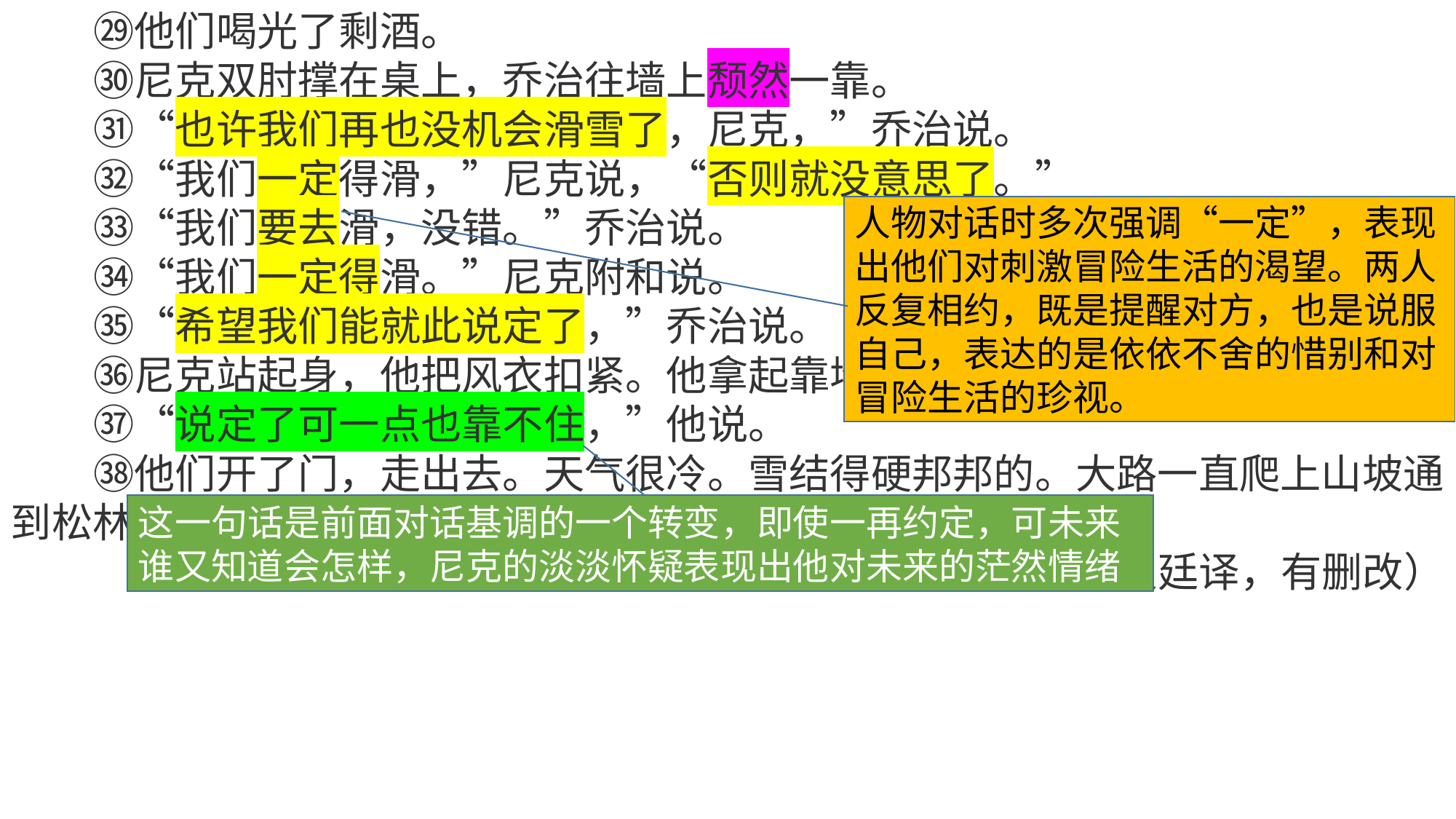

㉙他们喝光了剩酒。
        ㉚尼克双肘撑在桌上，乔治往墙上颓然一靠。
        ㉛“也许我们再也没机会滑雪了，尼克，”乔治说。
        ㉜“我们一定得滑，”尼克说，“否则就没意思了。”
        ㉝“我们要去滑，没错。”乔治说。
        ㉞“我们一定得滑。”尼克附和说。
        ㉟“希望我们能就此说定了，”乔治说。
        ㊱尼克站起身，他把风衣扣紧。他拿起靠墙放着的两支滑雪杖。
        ㊲“说定了可一点也靠不住，”他说。
        ㊳他们开了门，走出去。天气很冷。雪结得硬邦邦的。大路一直爬上山坡通到松林里。
（陈良廷译，有删改）
人物对话时多次强调“一定”，表现出他们对刺激冒险生活的渴望。两人反复相约，既是提醒对方，也是说服自己，表达的是依依不舍的惜别和对冒险生活的珍视。
这一句话是前面对话基调的一个转变，即使一再约定，可未来谁又知道会怎样，尼克的淡淡怀疑表现出他对未来的茫然情绪